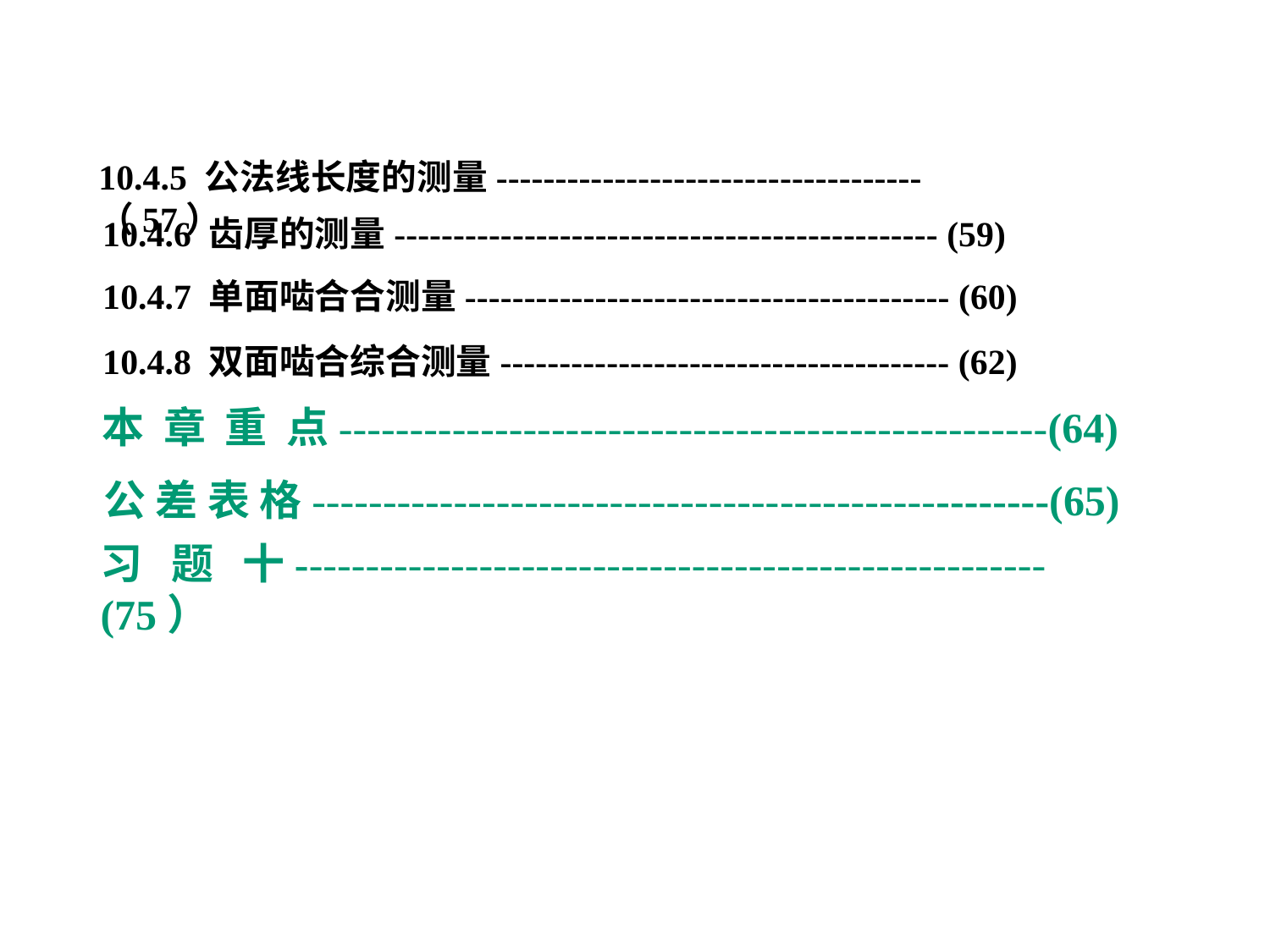

2
10.4.5 公法线长度的测量------------------------------------（57）
10.4.6 齿厚的测量---------------------------------------------- (59)
10.4.7 单面啮合合测量----------------------------------------- (60)
10.4.8 双面啮合综合测量-------------------------------------- (62)
本  章  重  点--------------------------------------------------(64)
公 差 表 格----------------------------------------------------(65)
习   题   十-----------------------------------------------------(75）